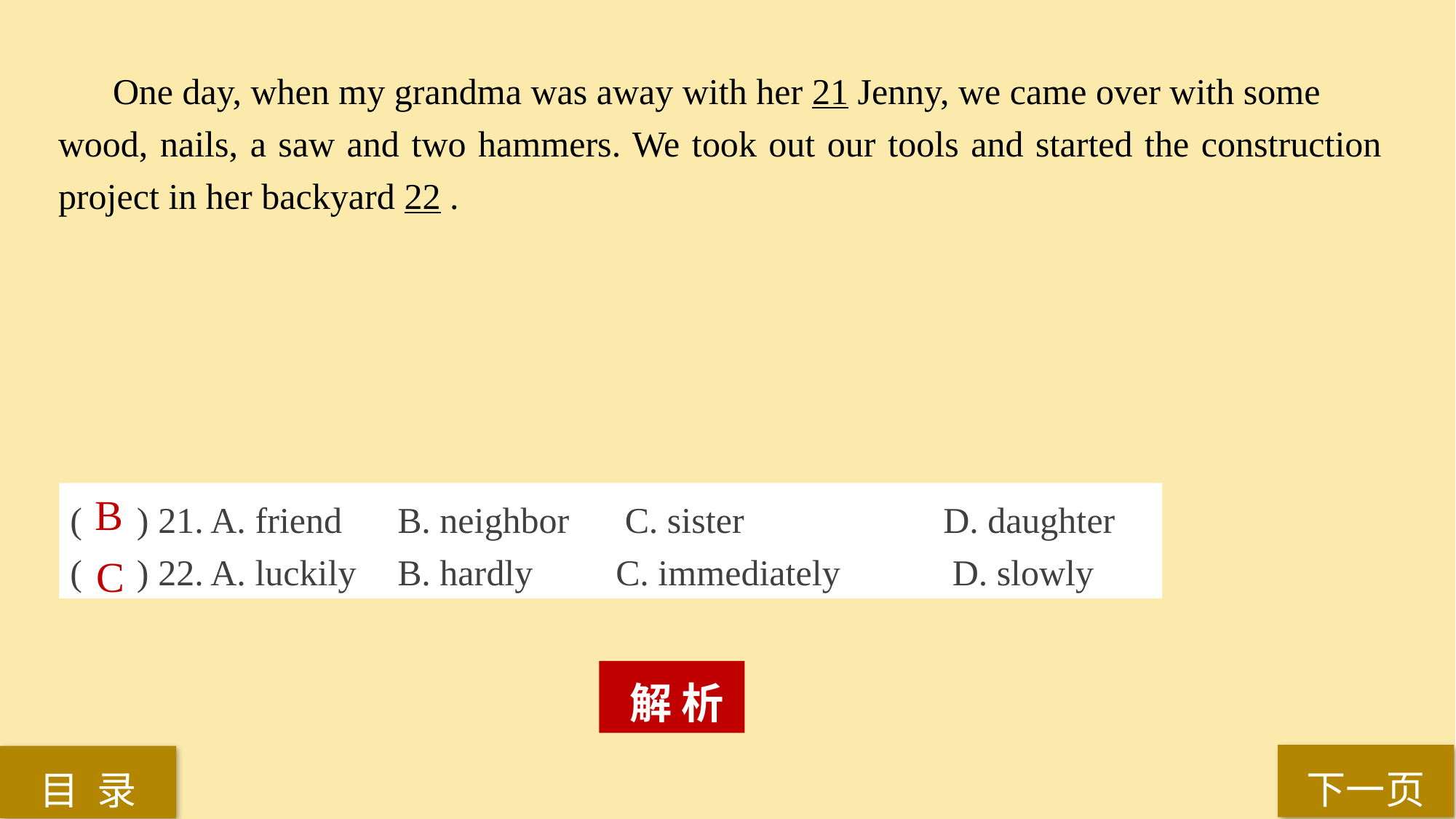

One day, when my grandma was away with her 21 Jenny, we came over with some
wood, nails, a saw and two hammers. We took out our tools and started the construction project in her backyard 22 .
(      ) 21. A. friend 	B. neighbor	 C. sister 		D. daughter
(      ) 22. A. luckily 	B. hardly 	C. immediately	 D. slowly
B
C
 解 析